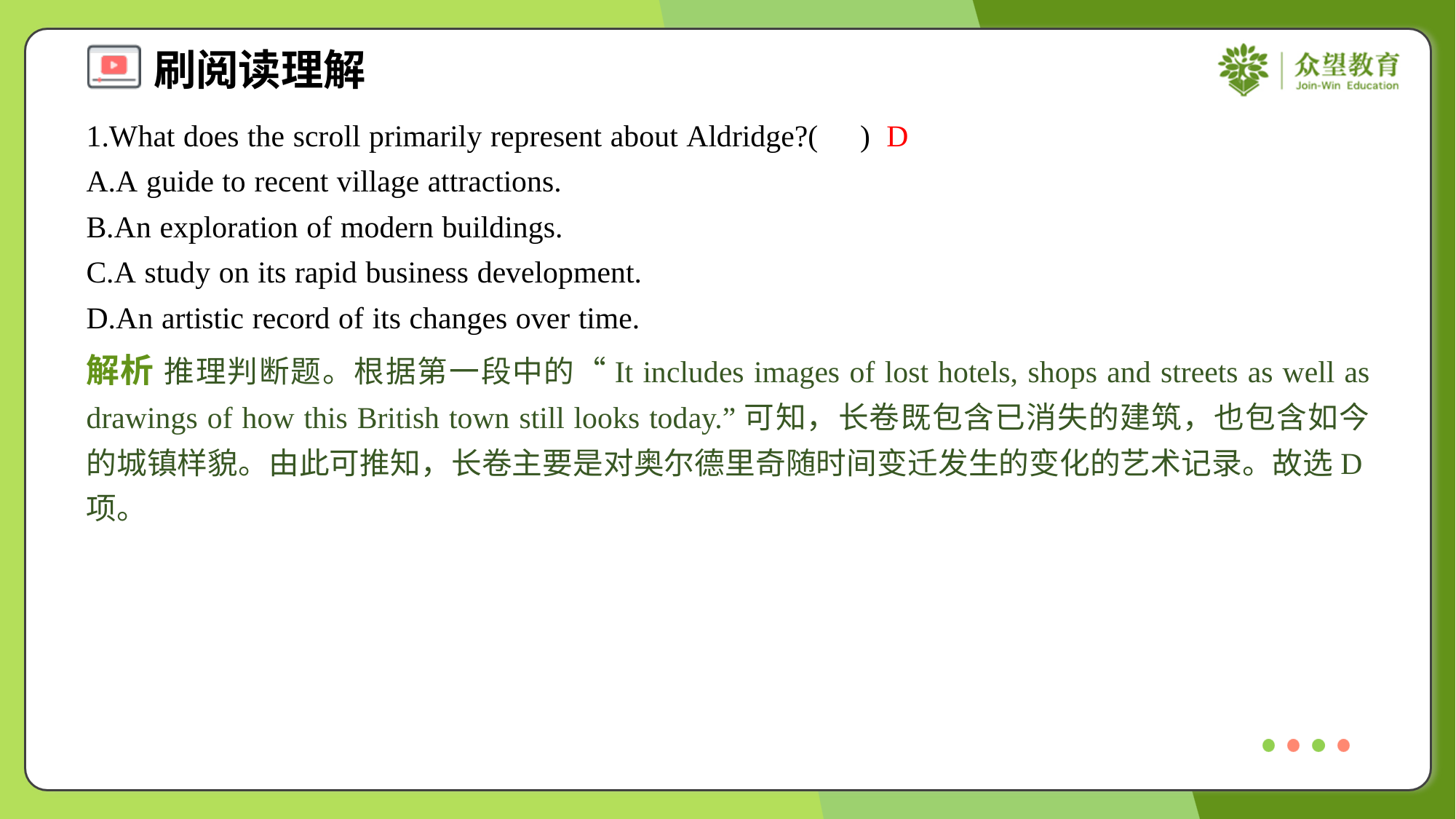

1.What does the scroll primarily represent about Aldridge?(     )
D
A.A guide to recent village attractions.
B.An exploration of modern buildings.
C.A study on its rapid business development.
D.An artistic record of its changes over time.
解析 推理判断题。根据第一段中的“It includes images of lost hotels, shops and streets as well as drawings of how this British town still looks today.”可知，长卷既包含已消失的建筑，也包含如今的城镇样貌。由此可推知，长卷主要是对奥尔德里奇随时间变迁发生的变化的艺术记录。故选D项。